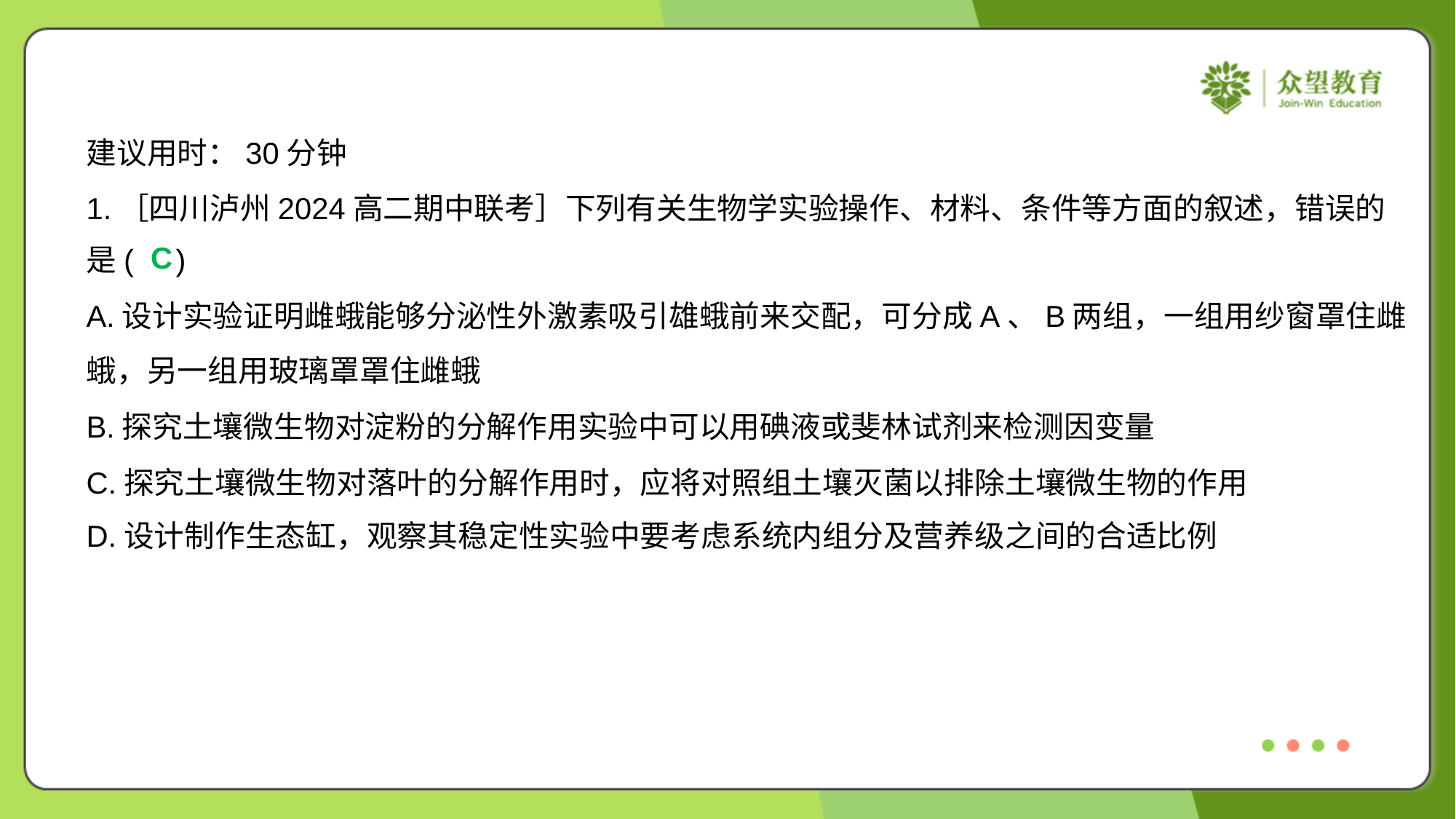

建议用时：30分钟
1.［四川泸州2024高二期中联考］下列有关生物学实验操作、材料、条件等方面的叙述，错误的
是(     )
C
A.设计实验证明雌蛾能够分泌性外激素吸引雄蛾前来交配，可分成A、B两组，一组用纱窗罩住雌
蛾，另一组用玻璃罩罩住雌蛾
B.探究土壤微生物对淀粉的分解作用实验中可以用碘液或斐林试剂来检测因变量
C.探究土壤微生物对落叶的分解作用时，应将对照组土壤灭菌以排除土壤微生物的作用
D.设计制作生态缸，观察其稳定性实验中要考虑系统内组分及营养级之间的合适比例